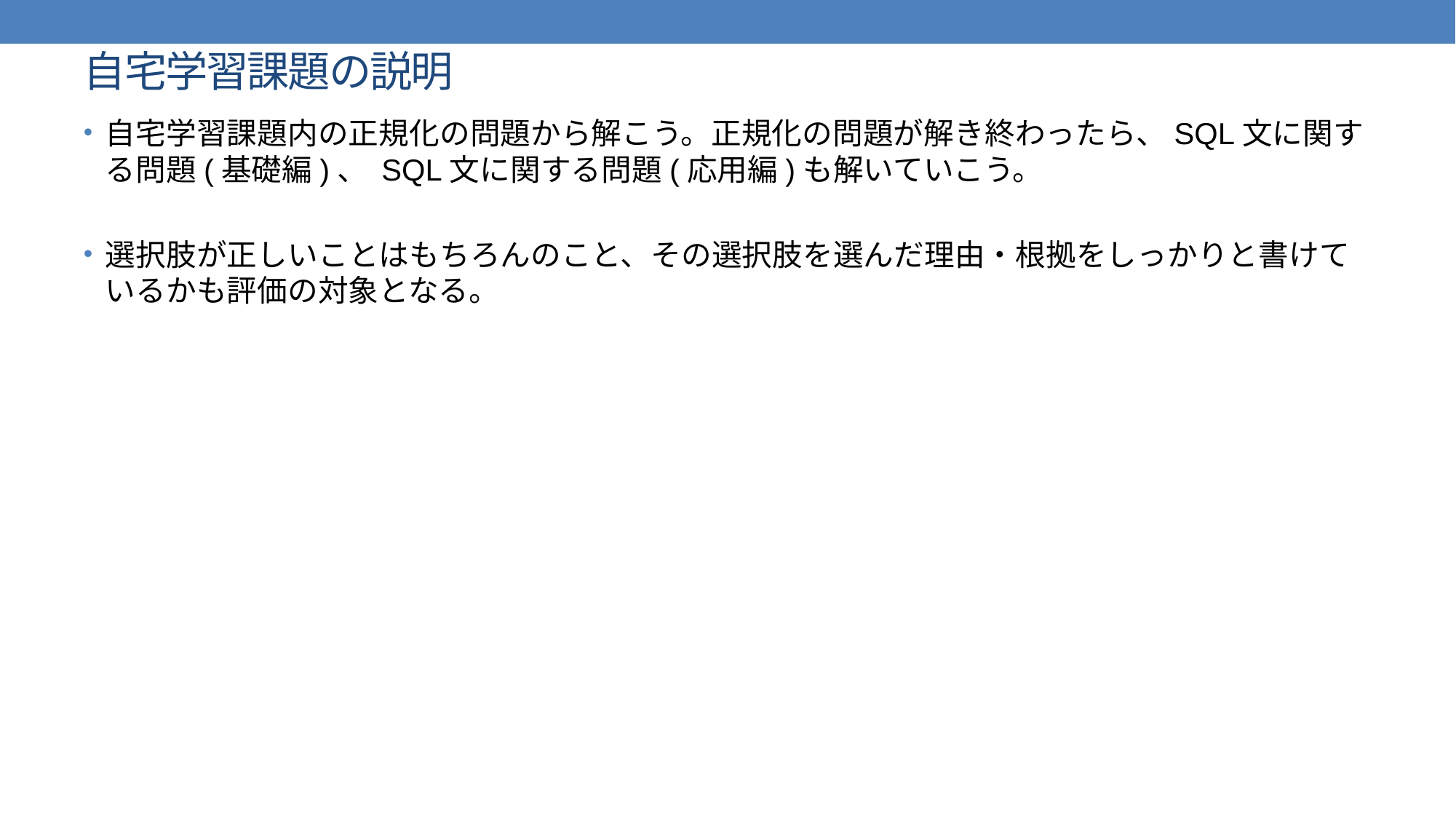

# 自宅学習課題の説明
自宅学習課題内の正規化の問題から解こう。正規化の問題が解き終わったら、SQL文に関する問題(基礎編)、 SQL文に関する問題(応用編)も解いていこう。

選択肢が正しいことはもちろんのこと、その選択肢を選んだ理由・根拠をしっかりと書けているかも評価の対象となる。